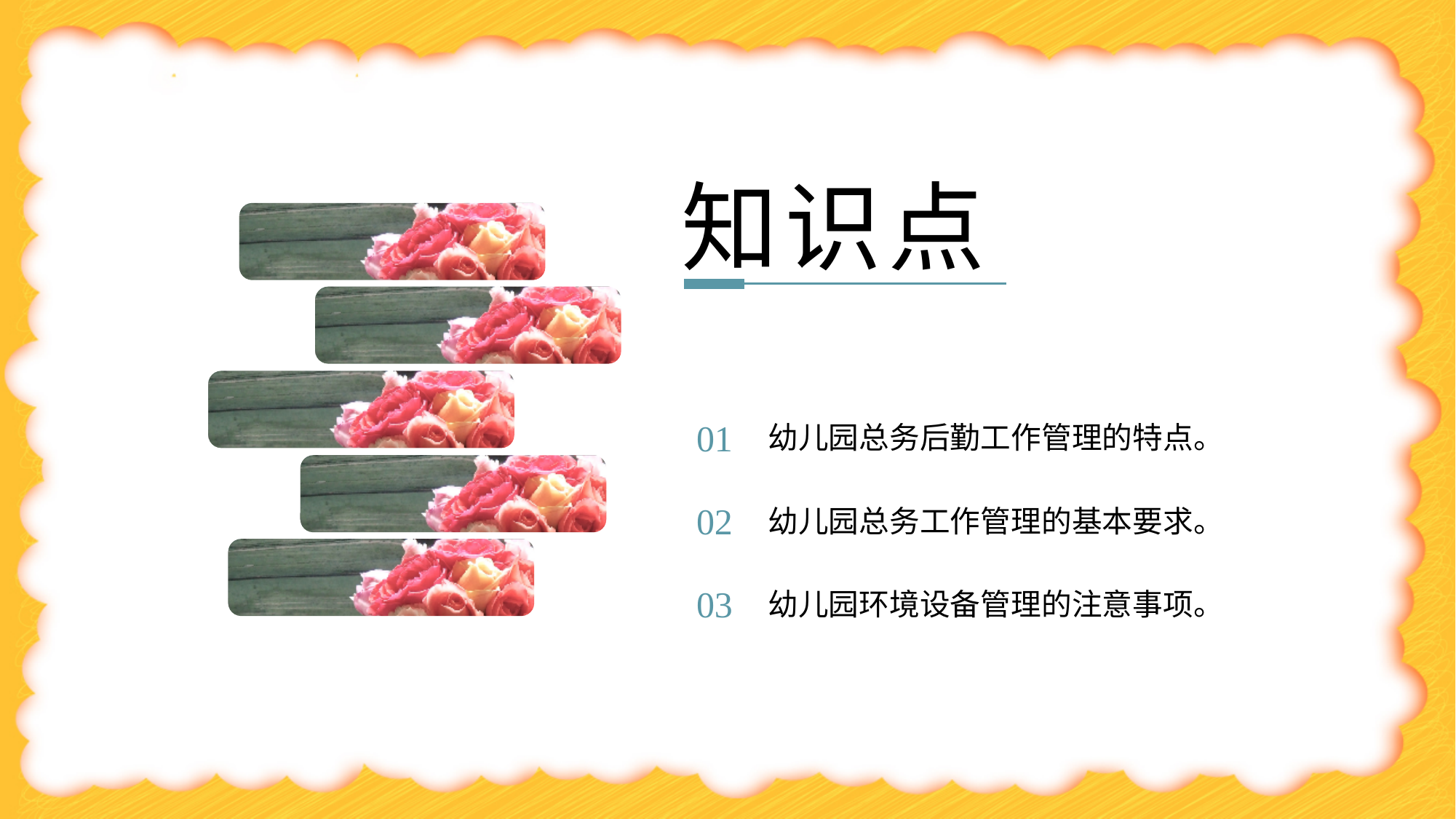

知识点

幼儿园总务后勤工作管理的特点。
01
幼儿园总务工作管理的基本要求。
02
幼儿园环境设备管理的注意事项。
03